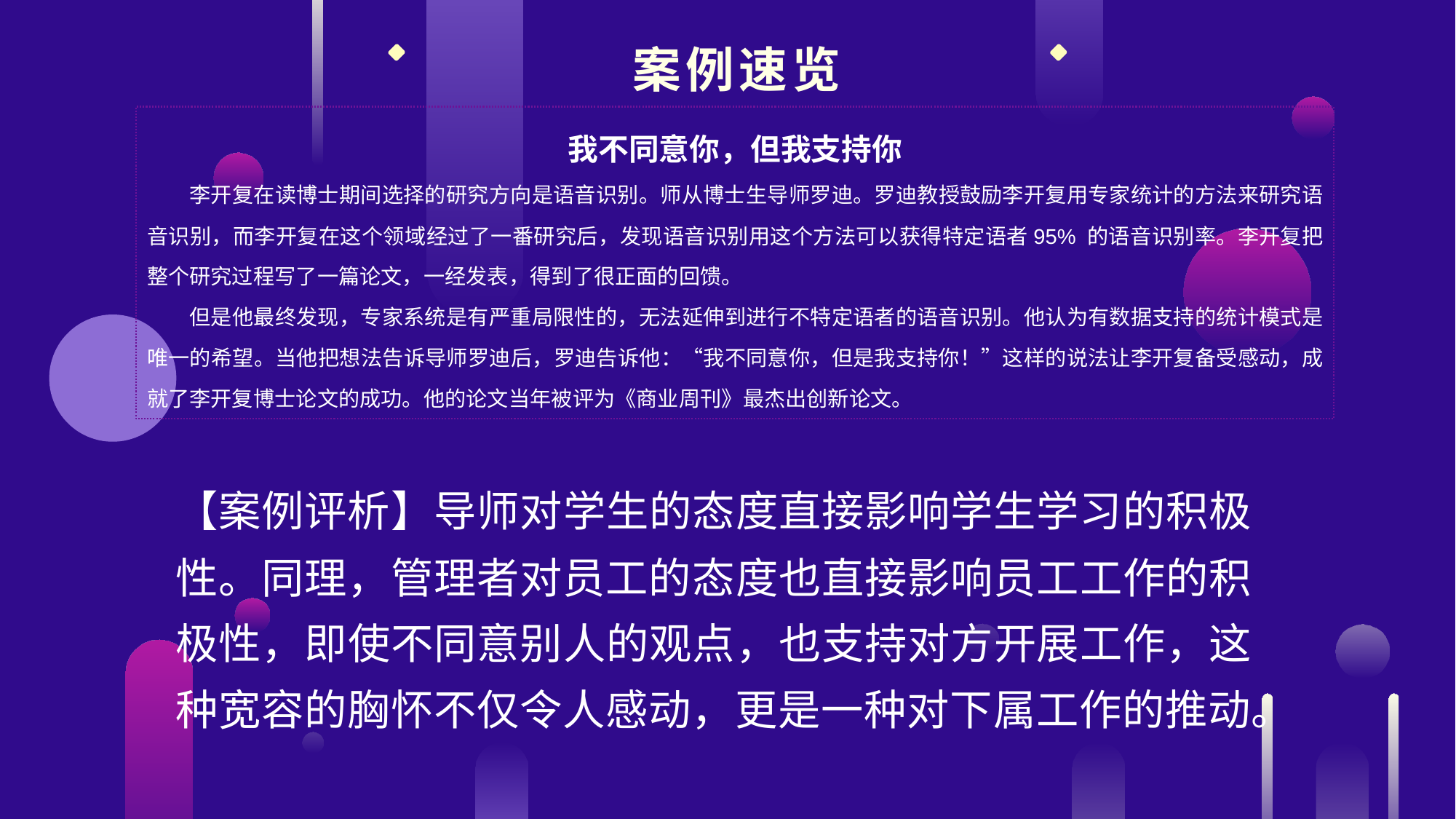

案例速览

我不同意你，但我支持你
李开复在读博士期间选择的研究方向是语音识别。师从博士生导师罗迪。罗迪教授鼓励李开复用专家统计的方法来研究语音识别，而李开复在这个领域经过了一番研究后，发现语音识别用这个方法可以获得特定语者95% 的语音识别率。李开复把整个研究过程写了一篇论文，一经发表，得到了很正面的回馈。
但是他最终发现，专家系统是有严重局限性的，无法延伸到进行不特定语者的语音识别。他认为有数据支持的统计模式是唯一的希望。当他把想法告诉导师罗迪后，罗迪告诉他：“我不同意你，但是我支持你！”这样的说法让李开复备受感动，成就了李开复博士论文的成功。他的论文当年被评为《商业周刊》最杰出创新论文。

【案例评析】导师对学生的态度直接影响学生学习的积极性。同理，管理者对员工的态度也直接影响员工工作的积极性，即使不同意别人的观点，也支持对方开展工作，这种宽容的胸怀不仅令人感动，更是一种对下属工作的推动。